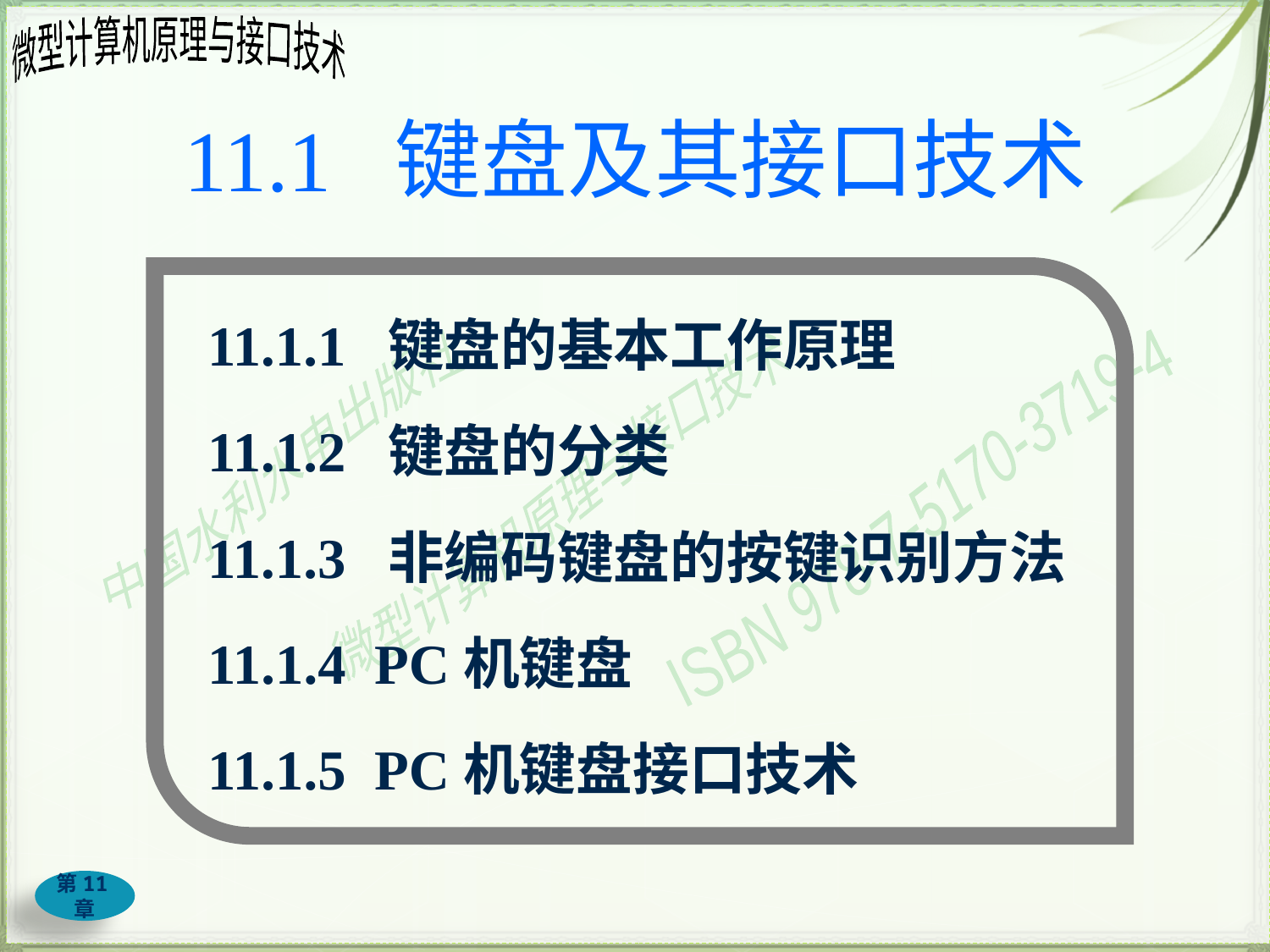

# 11.1  键盘及其接口技术

11.1.1  键盘的基本工作原理
11.1.2  键盘的分类
11.1.3  非编码键盘的按键识别方法
11.1.4  PC机键盘
11.1.5  PC机键盘接口技术